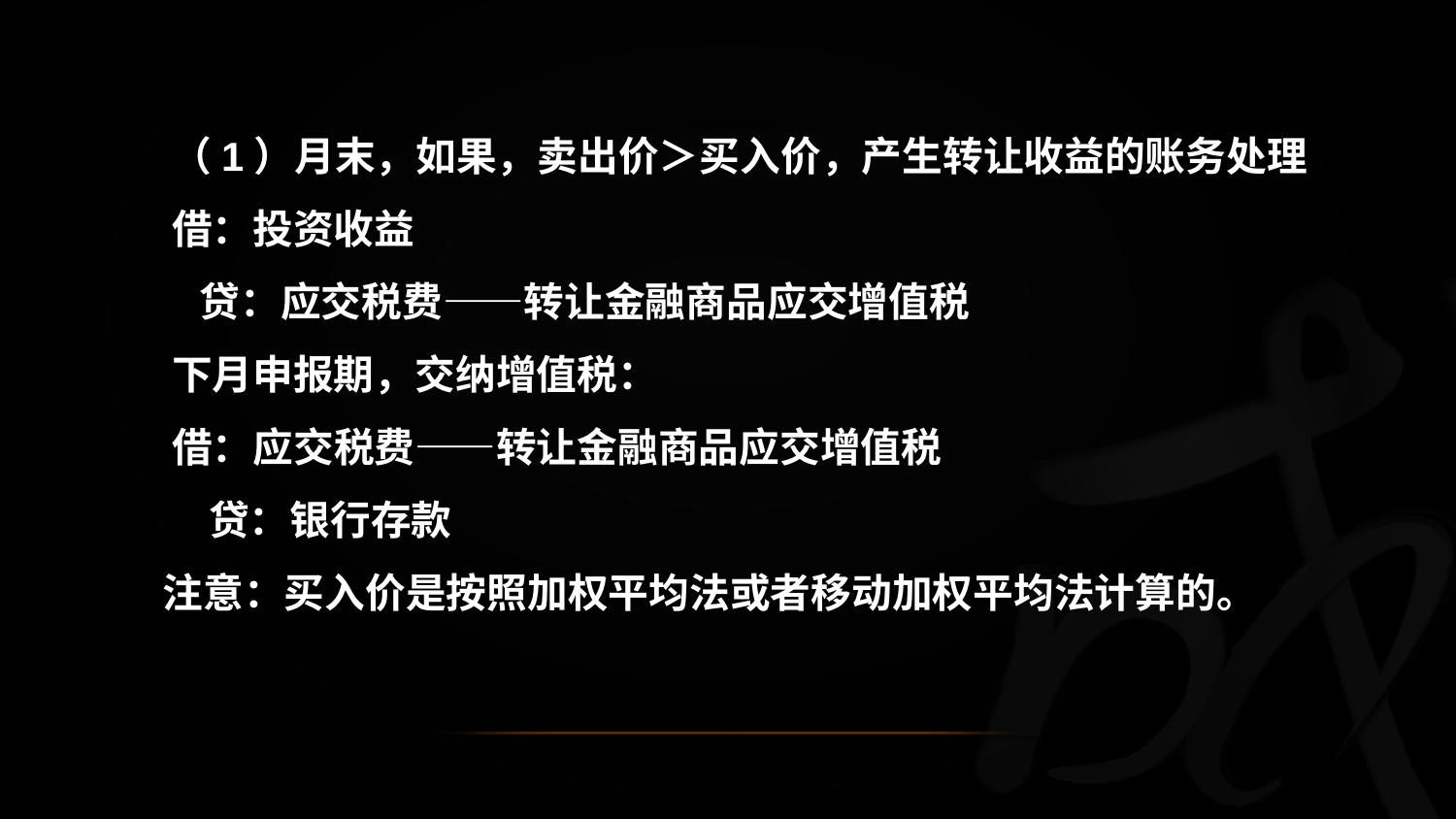

（1）月末，如果，卖出价＞买入价，产生转让收益的账务处理
   借：投资收益
      贷：应交税费——转让金融商品应交增值税
   下月申报期，交纳增值税：
   借：应交税费——转让金融商品应交增值税
       贷：银行存款
  注意：买入价是按照加权平均法或者移动加权平均法计算的。